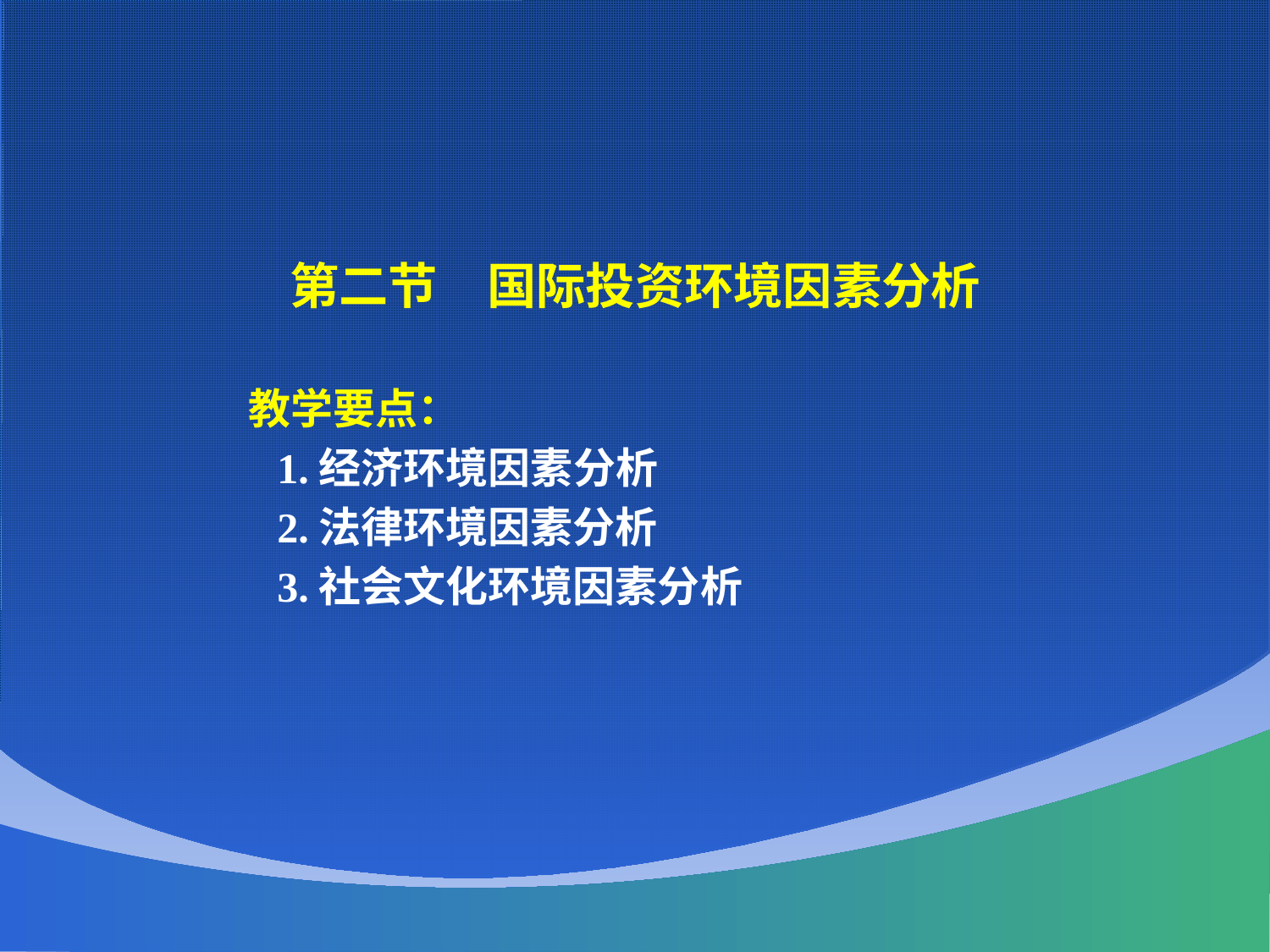

第二节　国际投资环境因素分析

                 教学要点：
                   1.经济环境因素分析
                   2.法律环境因素分析
                   3.社会文化环境因素分析